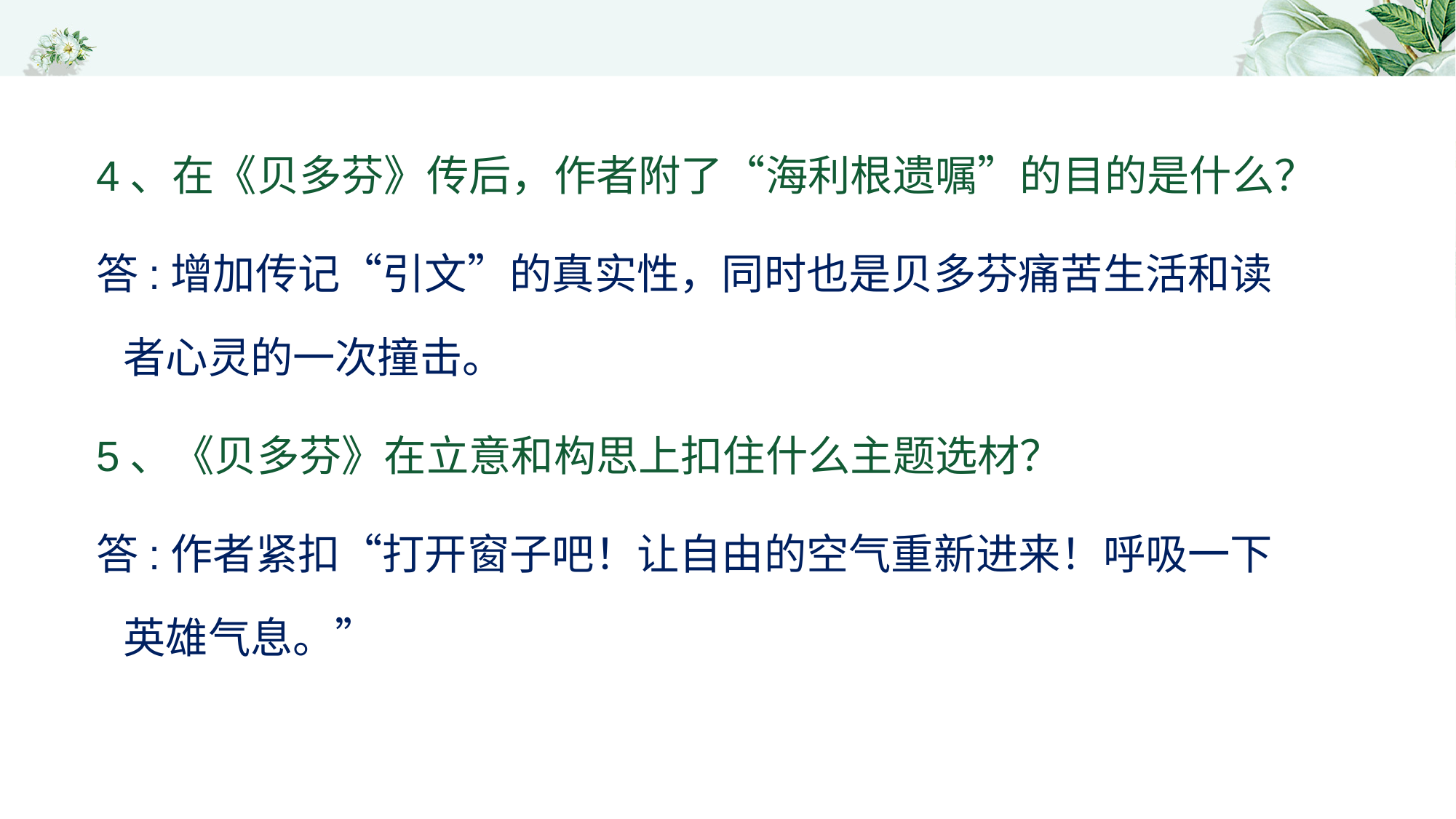

4、在《贝多芬》传后，作者附了“海利根遗嘱”的目的是什么？
答:增加传记“引文”的真实性，同时也是贝多芬痛苦生活和读者心灵的一次撞击。
5、《贝多芬》在立意和构思上扣住什么主题选材？
答:作者紧扣“打开窗子吧！让自由的空气重新进来！呼吸一下英雄气息。”

6、在《米开朗琪罗传》中，作者为什么把人物的痛苦作为重要情节？这痛苦是作者凭空虚构的吗？

答:不是凭空虚构，而是从历史事实中吸收来的，为了使人物的英雄主义精神的全部伟大之处得以显示出来，其感染力在于克服痛苦，战胜痛苦，这是以痛苦为情节的目的所在。

7、《米开朗琪罗传》中，作者写到雕塑家完成的许多雕塑，可看出米开朗琪罗的雕塑有怎样的与众不同的特征？

答:米开朗基罗的作品表现了与众不同的男性的雄伟和戏剧性的结构，形式上也具有超越时代的新鲜感，因而备受世人的尊崇。

8、罗曼·罗兰在《米开朗琪罗传》中探索了这位艺术巨匠哪两方面的内容？

答: 一是痛苦和磨难——时代与社会给他带来的种种苦痛；二是他的艺术创作带给他的短暂的狂欢。

9、请结合《托尔斯泰传》谈一谈托尔泰的艺术观。

答: 托尔斯泰认为艺术不是一个阶级的所有物；不是一种技艺，它是真实情操的表白；艺术应当铲除强暴，它的使命是要用爱来统治一切；只有为了团结而工作的才是真正的艺术。

10、请结合《托尔斯泰传》谈一谈托尔斯泰的妇女观。

答：他反对现代的女权主义，称赞贤妻良母，认为勇敢的妻子应该是丈夫的助手而不是他的工作障碍。

11、《托尔斯泰传》的立意是什么？作者的着眼点在哪儿？

答：立意是歌颂英雄主义；着眼于评论托尔斯泰的思想和创作，是一部文学创作评传。

12、结合《托尔斯泰传》谈谈你对托尔斯泰的伟大之处的看法。

答：托尔斯泰一生向善，追求真诚的、博大的爱，厌恶痛苦的民众生活，因此他的许多作品都是他爱的信仰、精神道德的再现，托尔斯泰的伟大在于他有一颗真诚、善良、博爱的心。

13、我国先哲孟子说：“天将降大任与斯人也，必先苦其心志，劳其筋骨……”，这在《名人传》的三位主人公身上得到深刻体现，请以其中一个人为例，说说他是如何在行动中体现孟子这句话的。（要求写出人名和具体事例，不少于30字）

答：贝多芬不仅身材矮小，容貌丑陋，而且一直患有重病，后来发展到耳朵失聪。可是这位自尊心极强的音乐家仍然相信，“谁也无法战胜我，我要死死握住命运的咽喉。”他凭着超凡的毅力和奋斗精神，从事音乐的创作，写出《第九交响曲》等传世之作。

14、请你根据《教学大纲》推荐的课外阅读名著，在下面横线上写出相应的内容。

读《     》（名著名称），我了解到（内容）：

答：示例：读《名人传》，我了解到：德国音乐家贝多芬的一生充满了苦难，但他却把苦难铸成了一支支欢快的乐曲，奉献给了世人。

15、请概述其中一位名人的一个典型事例。

答：示例：1824年5月7日，在维也纳举行《第九交响曲》的第一次演奏会，获得了空前的成功。当高度耳聋的贝多芬出场时，他受到观众五次热烈地鼓掌欢迎。贝多芬在终场后感动得晕了过去。

      (2)君子之勇

      民族精神是一个民族的灵魂，是--个民族生息繁衍的最原初的精神支持和精神动力。作为领导中国革命的生力军，在历史抉择的重要关头做出了正确的抉择。而人民也因此在历史中选择了他们以谋全人类幸福为主旨的政党，却可以从口头落实到实际中，超出从个体上升到到整体中。所以是君子之勇的传统的最好体现。.

 21:01:17

      (3)进取精神

      红军正是崇高理想追求的支持下创造了活生生的人间奇迹。

      自强不息的进取精神是-一个人，一个民族发展强盛的重要精神支柱和动力来源。在历史赋予的重任面前，义无反顾，卧薪尝胆，终于用自己的智慧和勇气走完了充满艰辛坎坷的漫漫长征路，带领中国革命和社会来到了一个新的阶段。中华民族的进取精神，在任何艰难困苦面前坚忍不拔的奋斗精神是宝贵的精神财富，而历史上无数鲜活的例子也--次次的证明了这种精神力量的强大和重要。